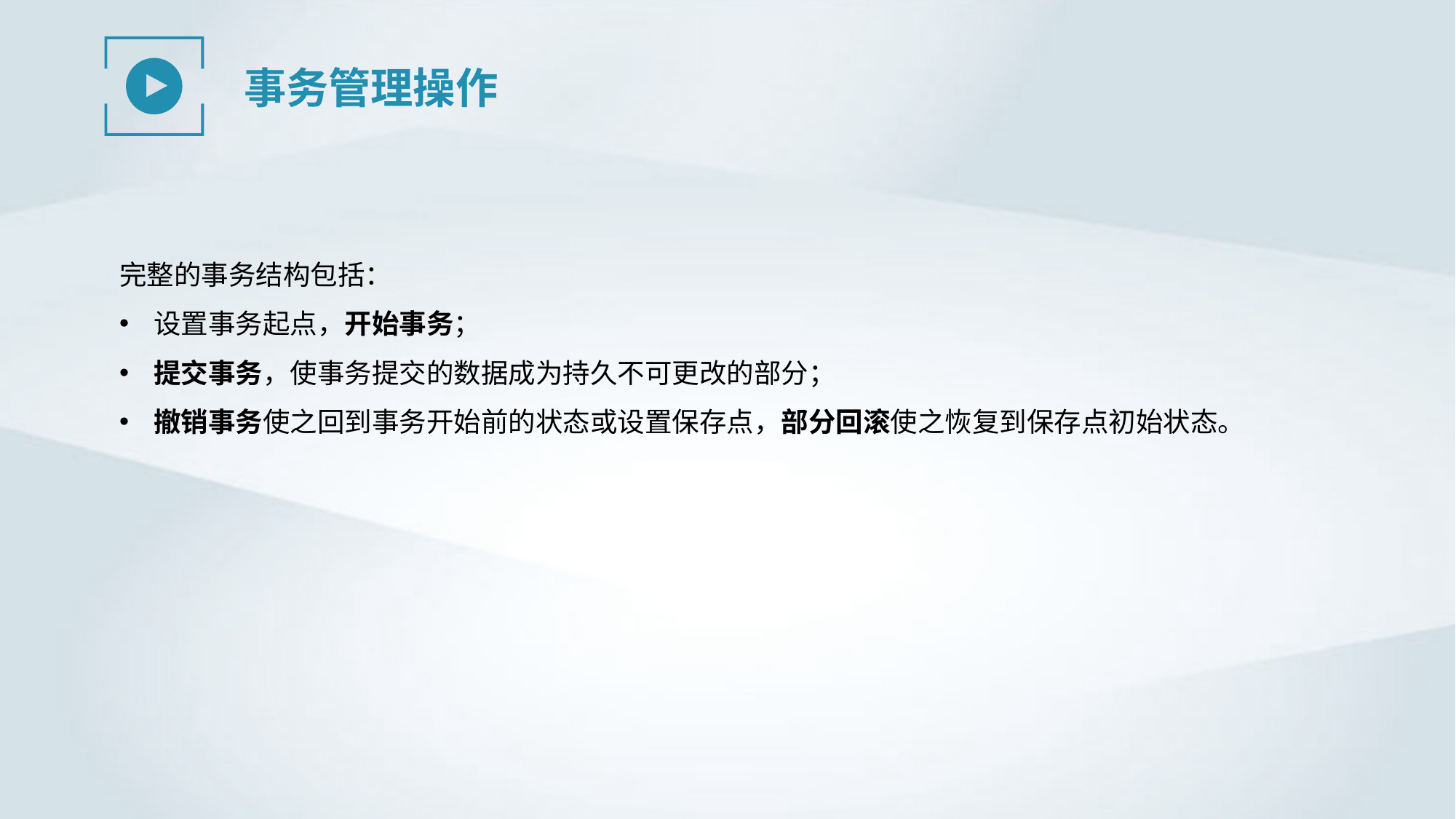

事务管理操作
完整的事务结构包括：
设置事务起点，开始事务；
提交事务，使事务提交的数据成为持久不可更改的部分；
撤销事务使之回到事务开始前的状态或设置保存点，部分回滚使之恢复到保存点初始状态。